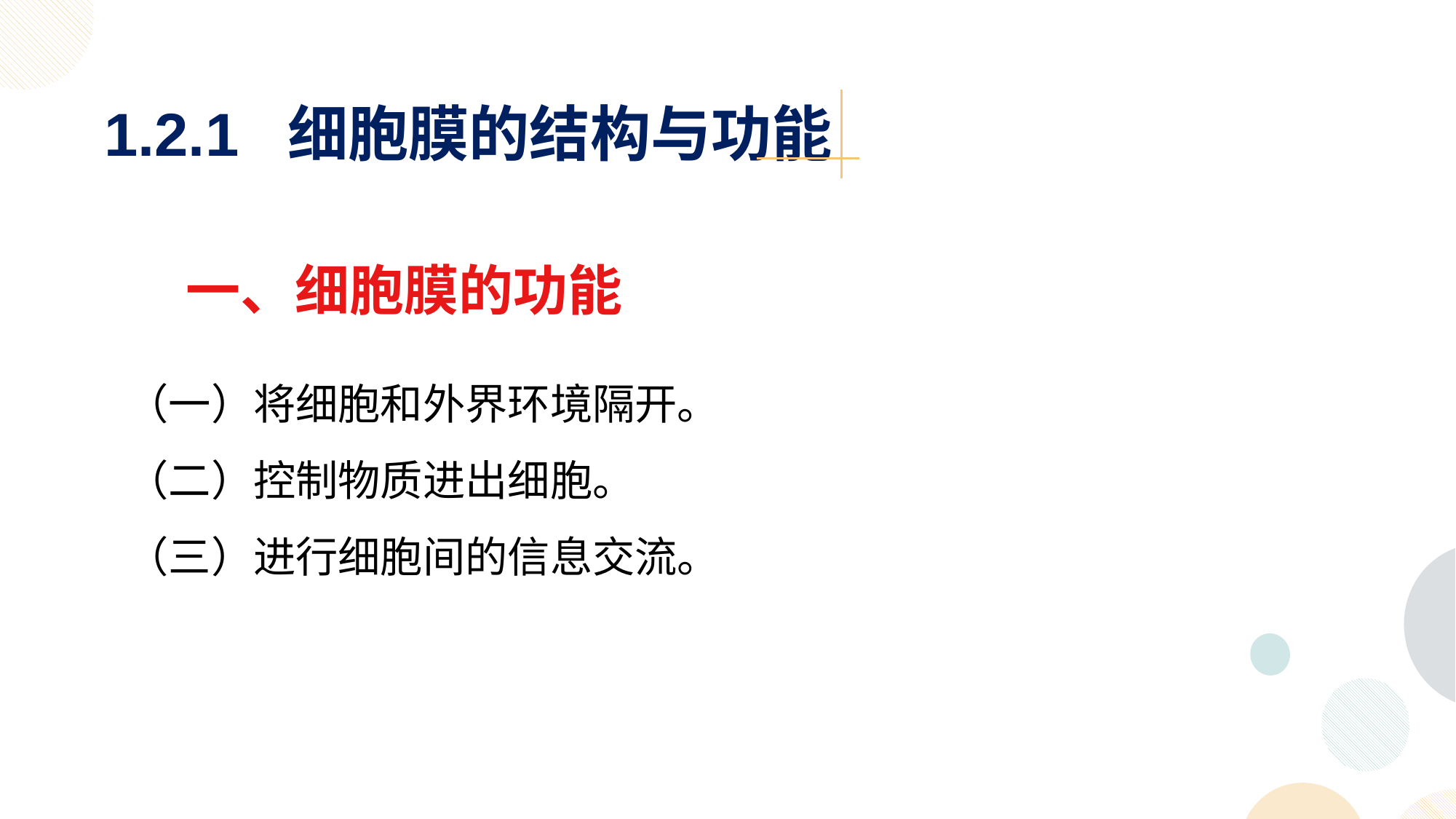

1.2.1  细胞膜的结构与功能
一、细胞膜的功能
    （一）将细胞和外界环境隔开。
    （二）控制物质进出细胞。
    （三）进行细胞间的信息交流。